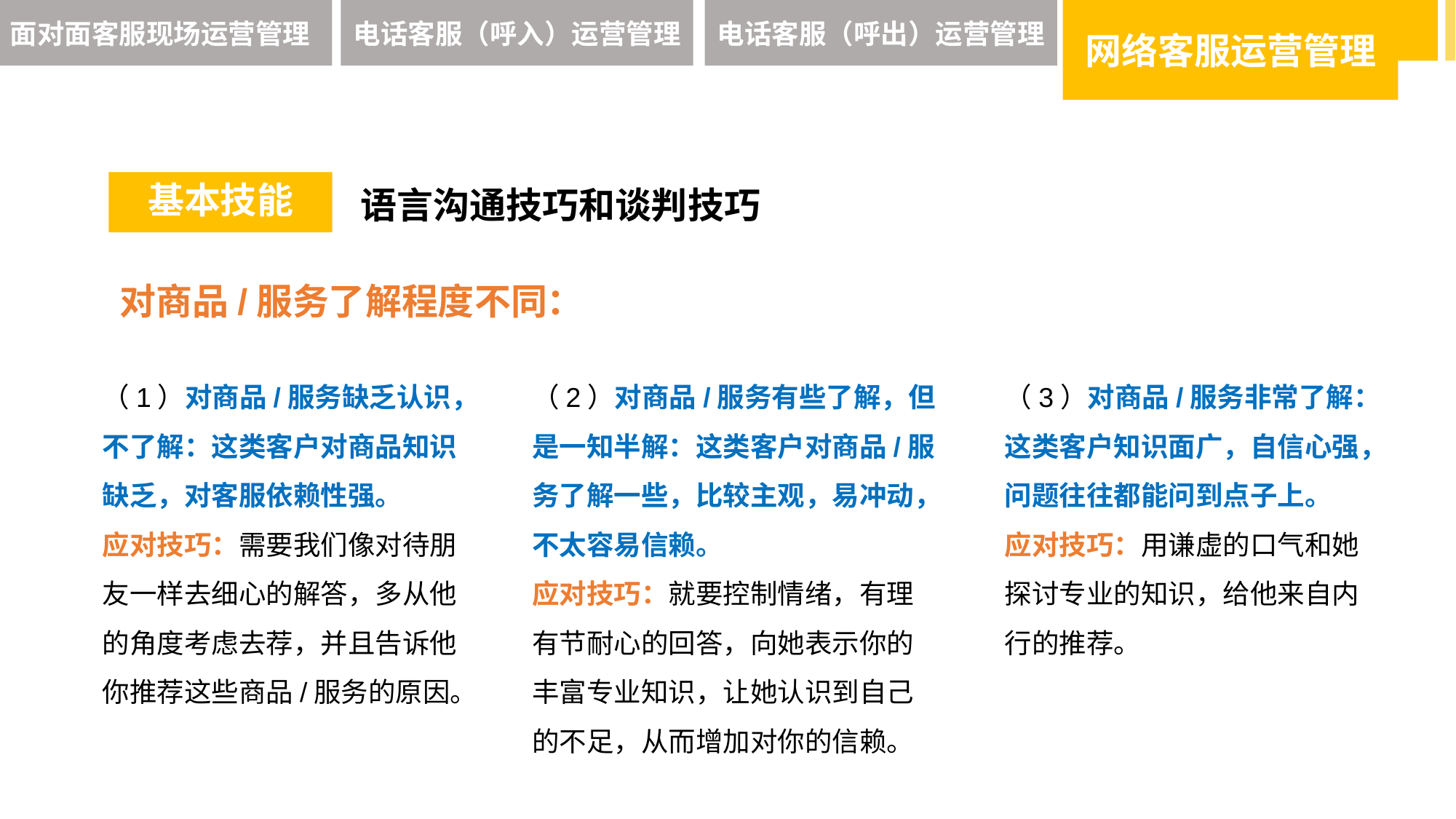

面对面客服现场运营管理
电话客服（呼入）运营管理
电话客服（呼出）运营管理
网络客服运营管理

基本技能
语言沟通技巧和谈判技巧
对商品/服务了解程度不同：
（1）对商品/服务缺乏认识，不了解：这类客户对商品知识缺乏，对客服依赖性强。
应对技巧：需要我们像对待朋友一样去细心的解答，多从他的角度考虑去荐，并且告诉他你推荐这些商品/服务的原因。
（2）对商品/服务有些了解，但是一知半解：这类客户对商品/服务了解一些，比较主观，易冲动，不太容易信赖。
应对技巧：就要控制情绪，有理有节耐心的回答，向她表示你的丰富专业知识，让她认识到自己的不足，从而增加对你的信赖。
（3）对商品/服务非常了解：这类客户知识面广，自信心强，问题往往都能问到点子上。
应对技巧：用谦虚的口气和她探讨专业的知识，给他来自内行的推荐。